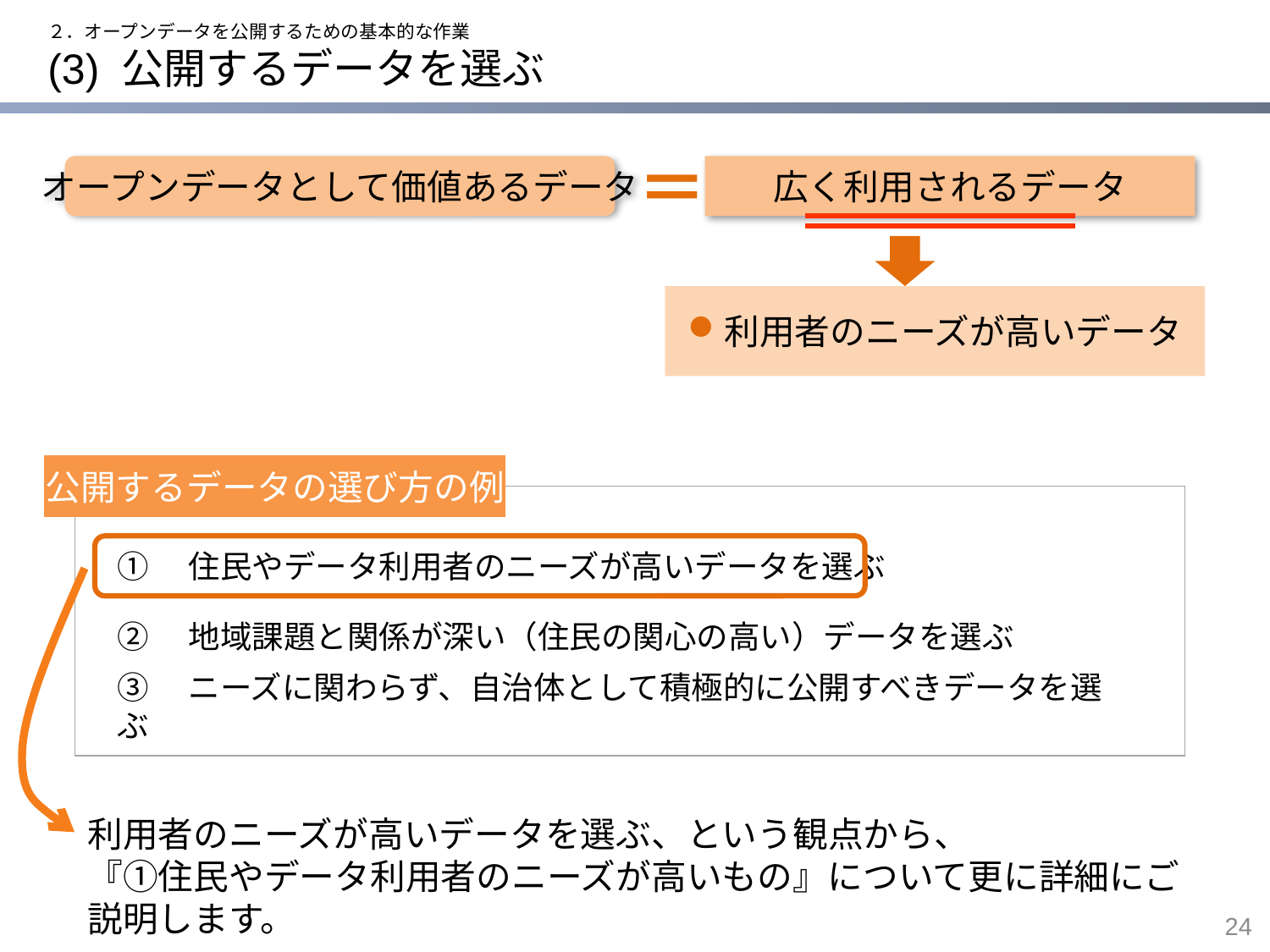

２．オープンデータを公開するための基本的な作業
# (3) 公開するデータを選ぶ
オープンデータとして価値あるデータ
＝
広く利用されるデータ

利用者のニーズが高いデータ
公開するデータの選び方の例

①　住民やデータ利用者のニーズが高いデータを選ぶ

②　地域課題と関係が深い（住民の関心の高い）データを選ぶ
③　ニーズに関わらず、自治体として積極的に公開すべきデータを選ぶ
利用者のニーズが高いデータを選ぶ、という観点から、
『①住民やデータ利用者のニーズが高いもの』について更に詳細にご説明します。
24